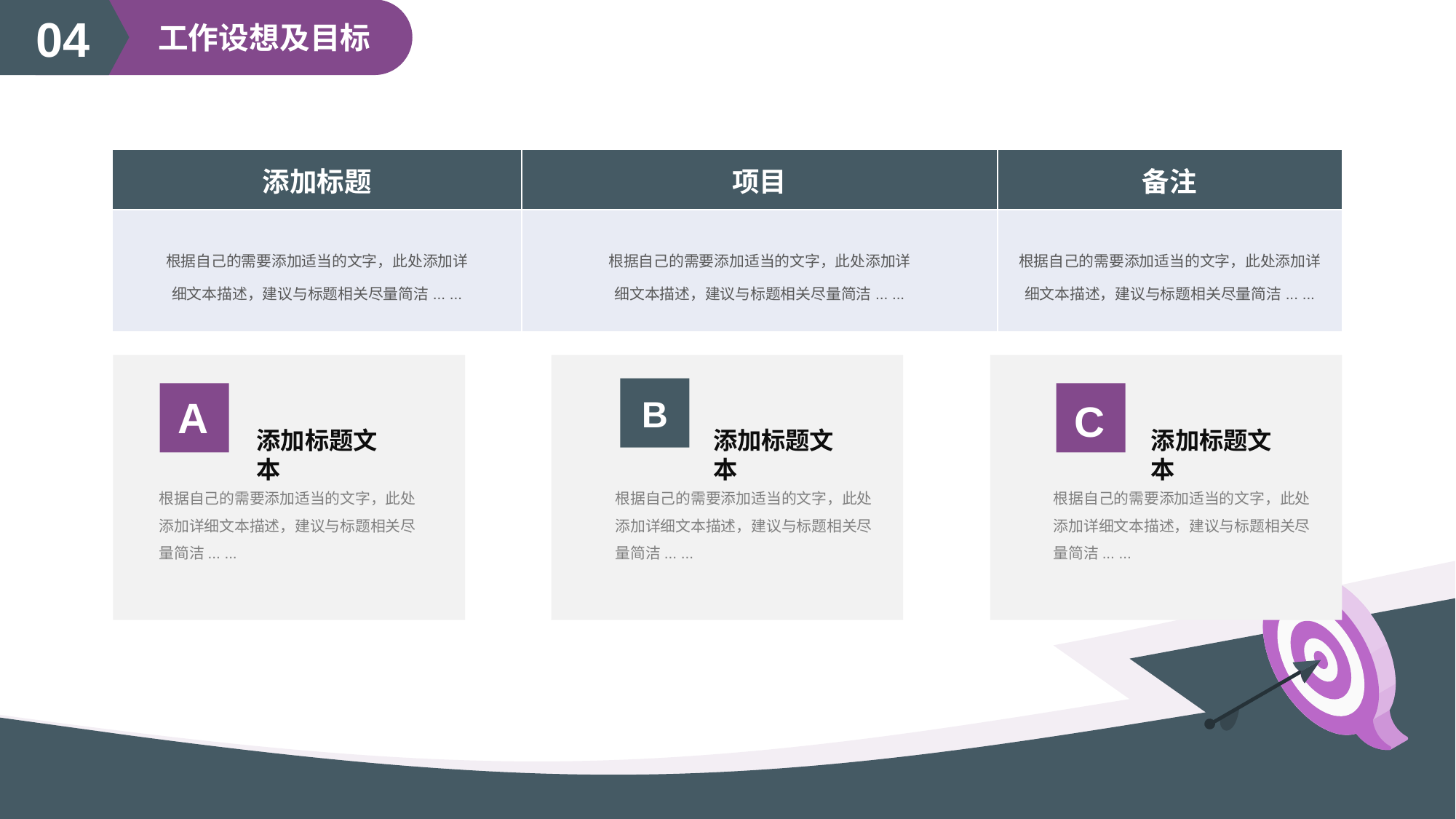

04
工作设想及目标
| 添加标题 | 项目 | 备注 |
| --- | --- | --- |
| 根据自己的需要添加适当的文字，此处添加详 细文本描述，建议与标题相关尽量简洁... ... | 根据自己的需要添加适当的文字，此处添加详 细文本描述，建议与标题相关尽量简洁... ... | 根据自己的需要添加适当的文字，此处添加详 细文本描述，建议与标题相关尽量简洁... ... |

A

C
B
B
添加标题文本
根据自己的需要添加适当的文字，此处添加详细文本描述，建议与标题相关尽量简洁... ...
添加标题文本
根据自己的需要添加适当的文字，此处添加详细文本描述，建议与标题相关尽量简洁... ...
添加标题文本
根据自己的需要添加适当的文字，此处添加详细文本描述，建议与标题相关尽量简洁... ...